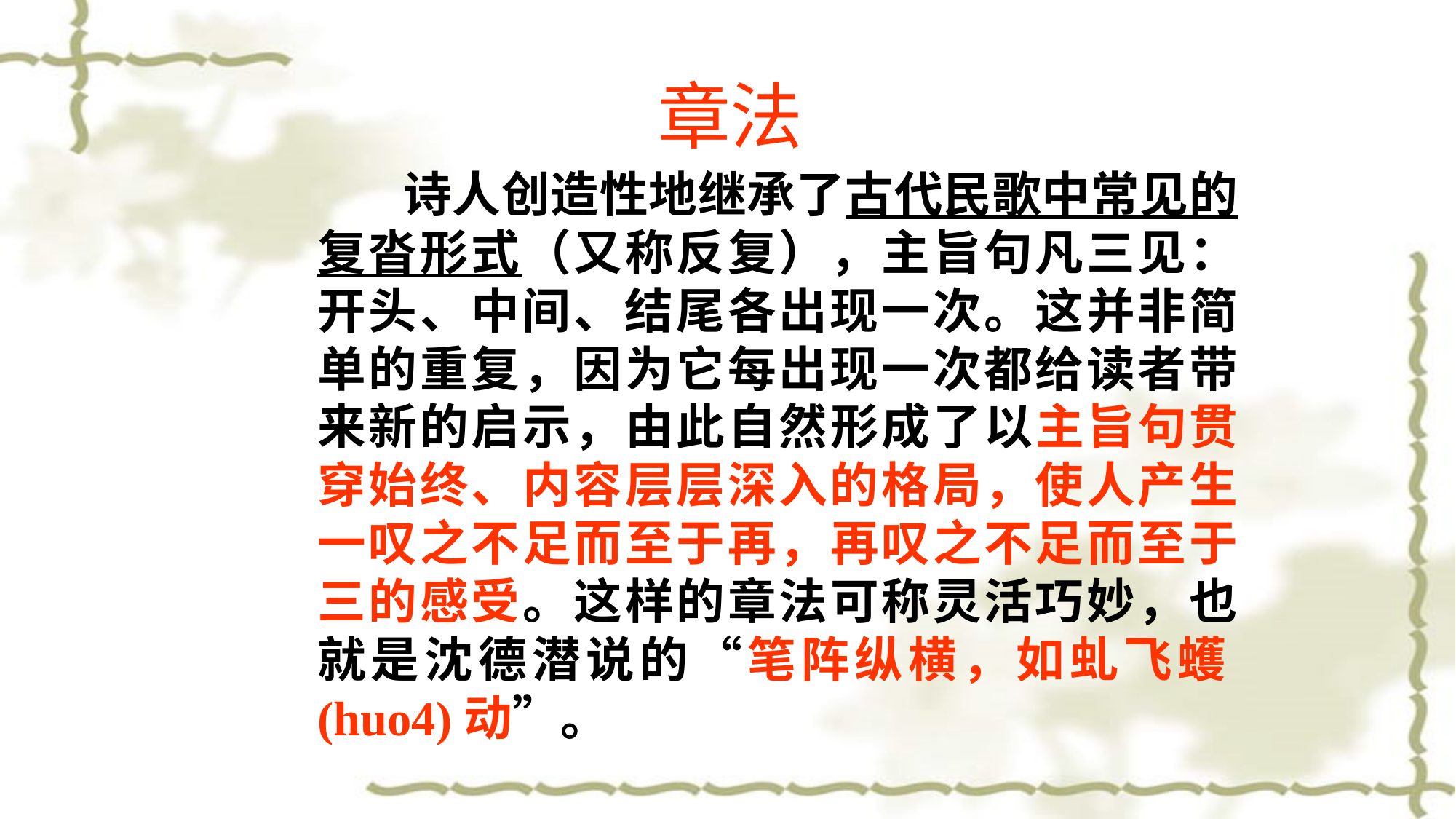

# 章法
          诗人创造性地继承了古代民歌中常见的复沓形式（又称反复），主旨句凡三见：开头、中间、结尾各出现一次。这并非简单的重复，因为它每出现一次都给读者带来新的启示，由此自然形成了以主旨句贯穿始终、内容层层深入的格局，使人产生一叹之不足而至于再，再叹之不足而至于三的感受。这样的章法可称灵活巧妙，也就是沈德潜说的“笔阵纵横，如虬飞蠖(huo4)动”。